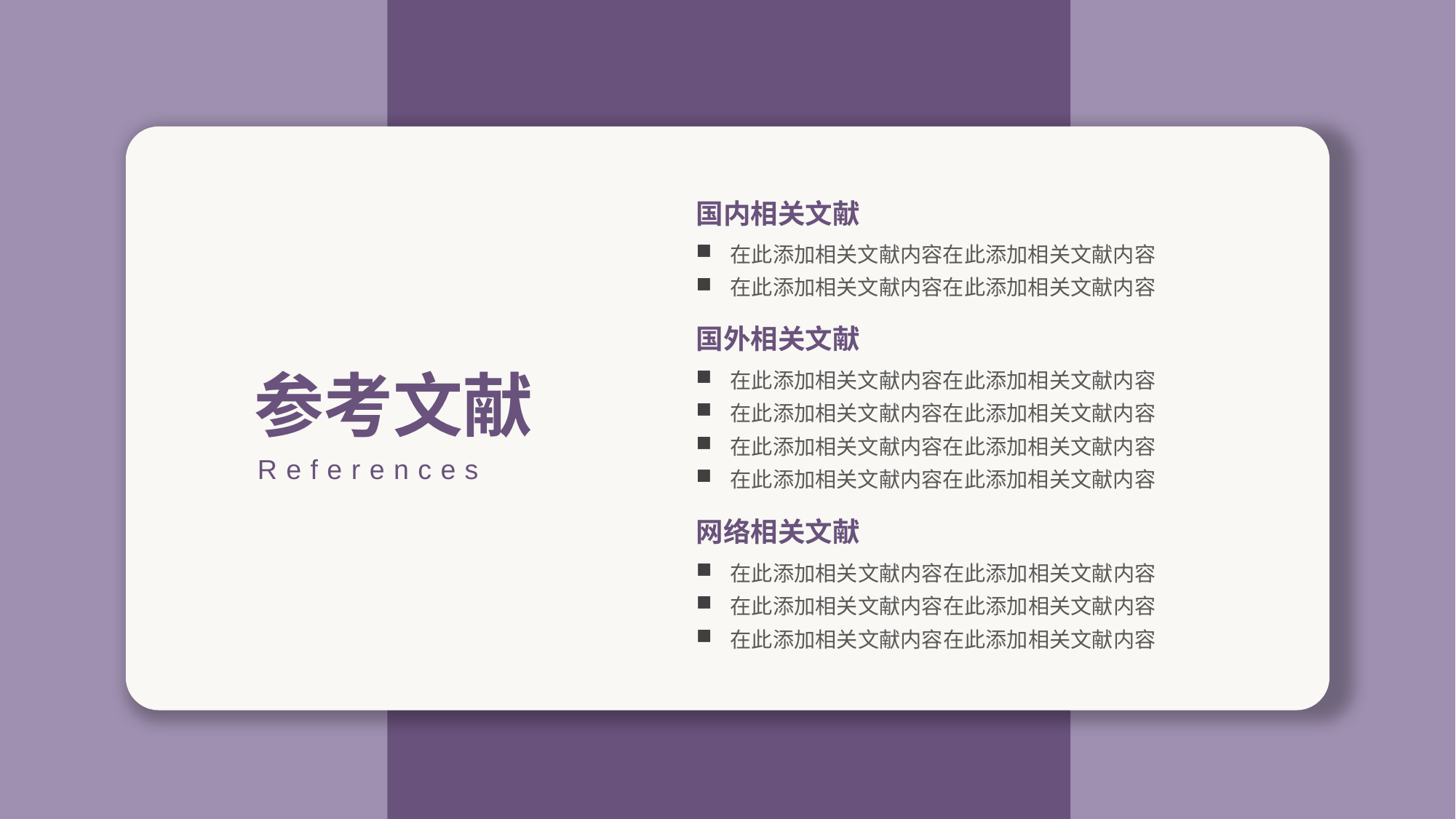

国内相关文献
在此添加相关文献内容在此添加相关文献内容
在此添加相关文献内容在此添加相关文献内容
国外相关文献
在此添加相关文献内容在此添加相关文献内容
在此添加相关文献内容在此添加相关文献内容
在此添加相关文献内容在此添加相关文献内容
在此添加相关文献内容在此添加相关文献内容
参考文献
References
网络相关文献
在此添加相关文献内容在此添加相关文献内容
在此添加相关文献内容在此添加相关文献内容
在此添加相关文献内容在此添加相关文献内容